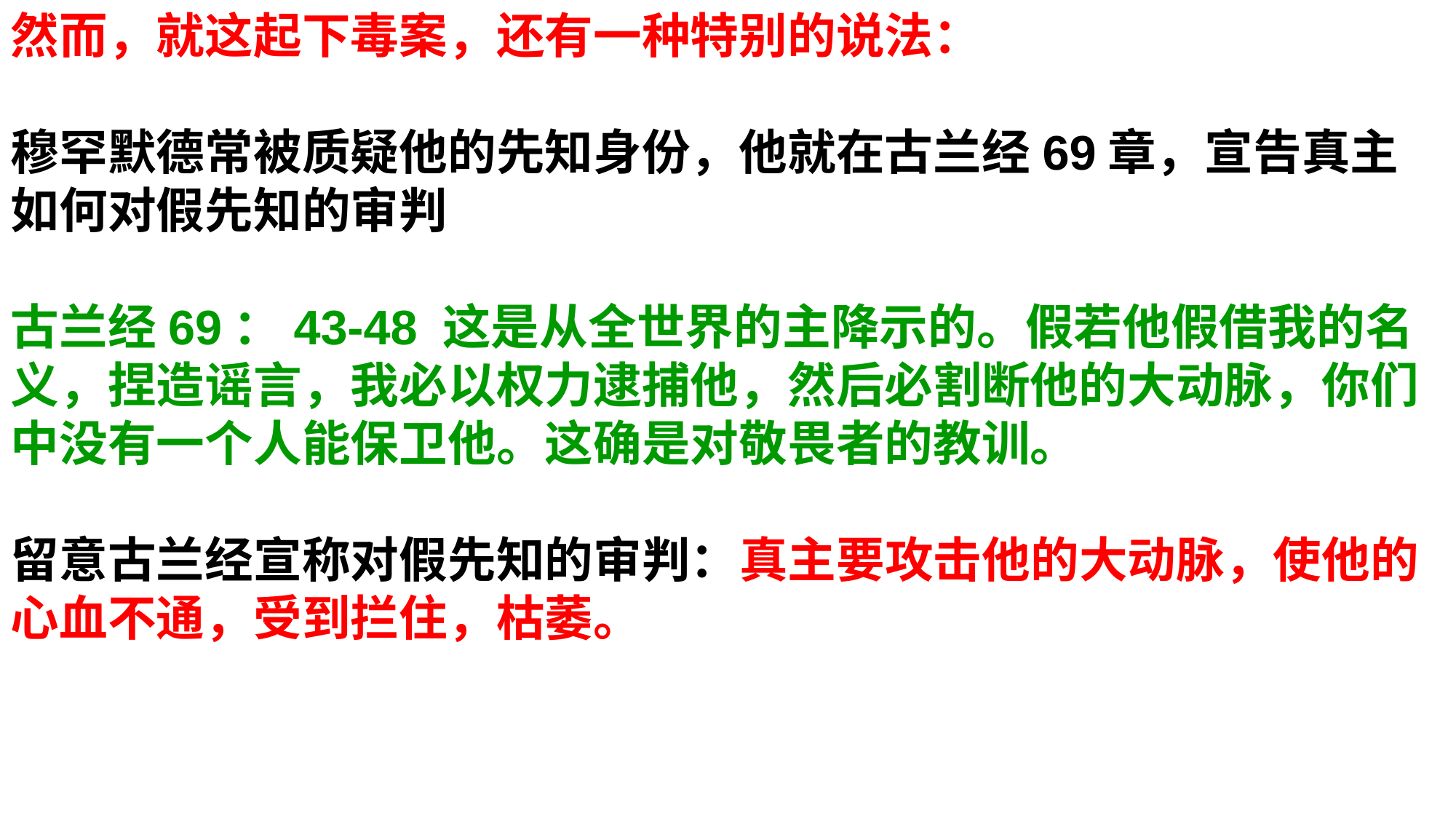

然而，就这起下毒案，还有一种特别的说法：

穆罕默德常被质疑他的先知身份，他就在古兰经69章，宣告真主如何对假先知的审判

古兰经69：43-48 这是从全世界的主降示的。假若他假借我的名义，捏造谣言，我必以权力逮捕他，然后必割断他的大动脉，你们中没有一个人能保卫他。这确是对敬畏者的教训。

留意古兰经宣称对假先知的审判：真主要攻击他的大动脉，使他的心血不通，受到拦住，枯萎。